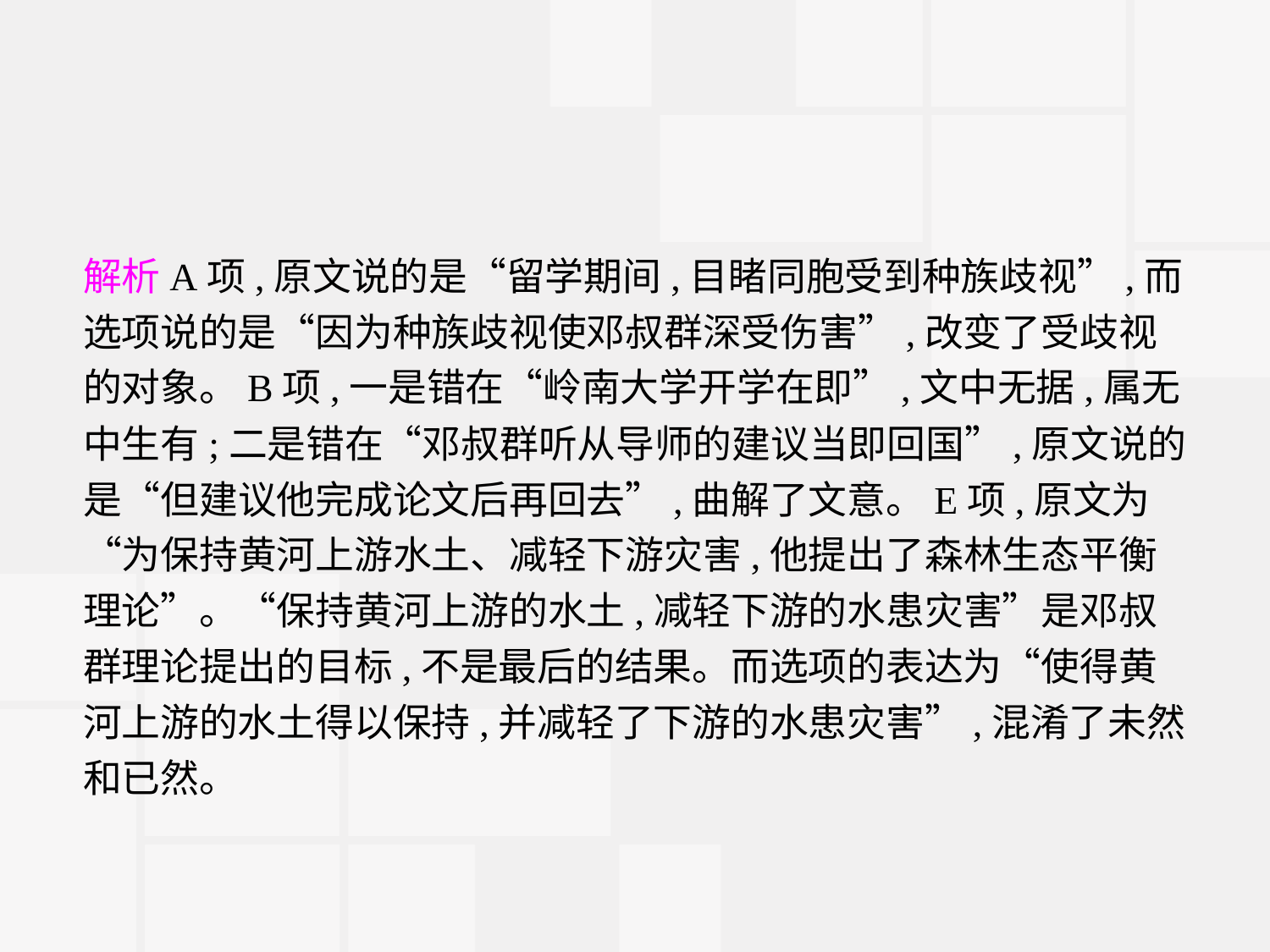

解析A项,原文说的是“留学期间,目睹同胞受到种族歧视”,而选项说的是“因为种族歧视使邓叔群深受伤害”,改变了受歧视的对象。B项,一是错在“岭南大学开学在即”,文中无据,属无中生有;二是错在“邓叔群听从导师的建议当即回国”,原文说的是“但建议他完成论文后再回去”,曲解了文意。E项,原文为“为保持黄河上游水土、减轻下游灾害,他提出了森林生态平衡理论”。“保持黄河上游的水土,减轻下游的水患灾害”是邓叔群理论提出的目标,不是最后的结果。而选项的表达为“使得黄河上游的水土得以保持,并减轻了下游的水患灾害”,混淆了未然和已然。